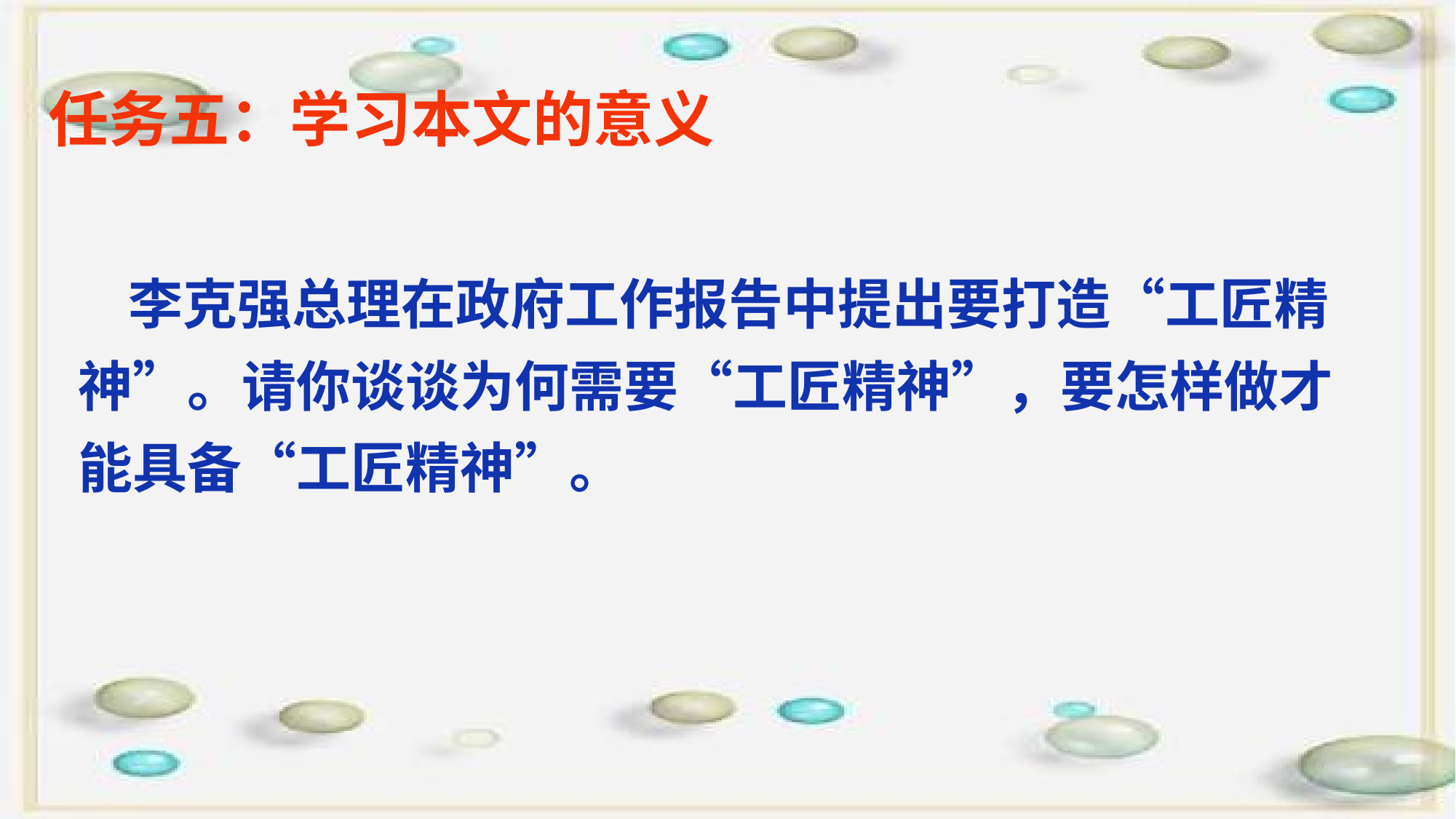

任务五：学习本文的意义
   李克强总理在政府工作报告中提出要打造“工匠精神”。请你谈谈为何需要“工匠精神”，要怎样做才能具备“工匠精神”。